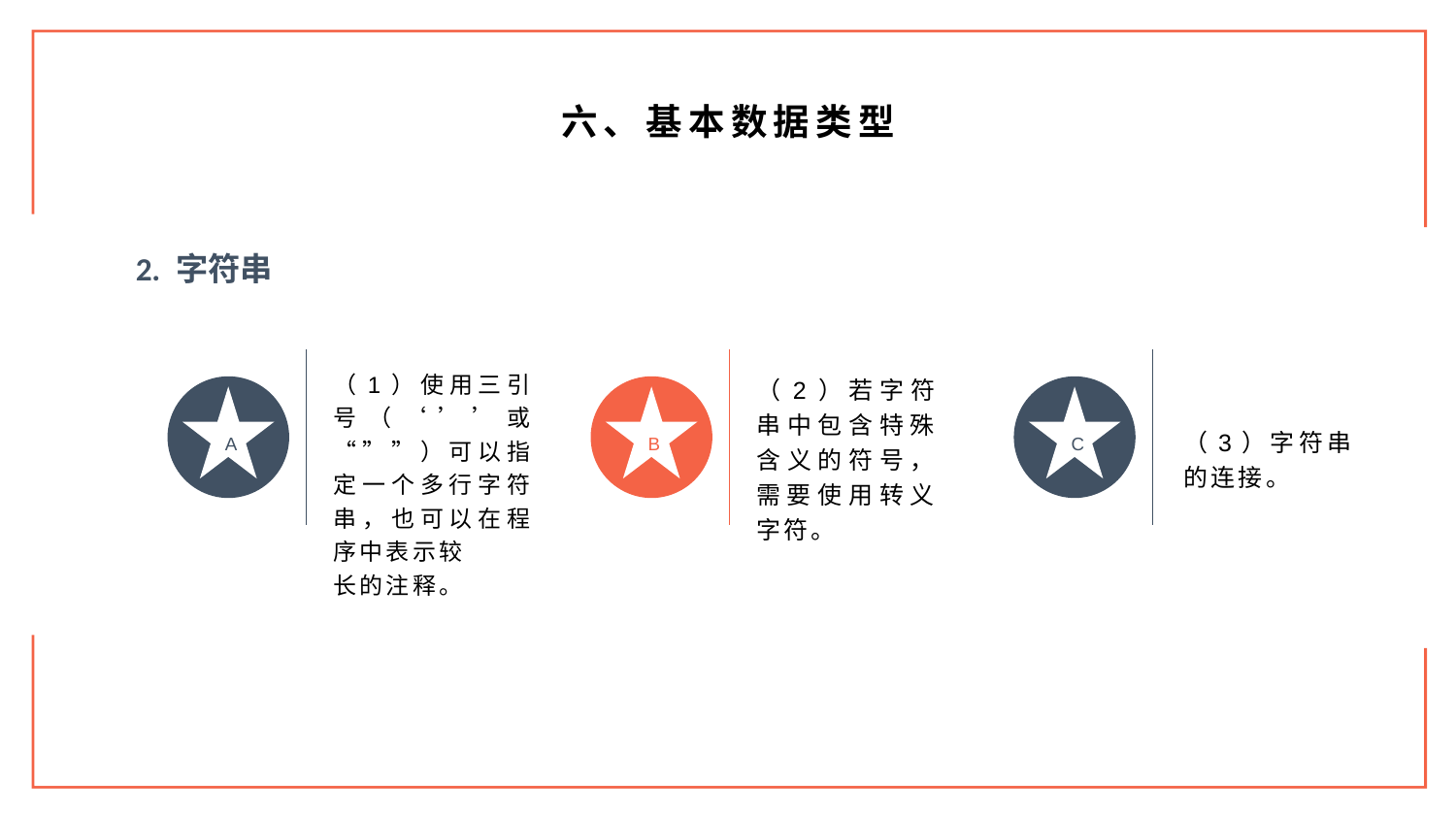

六、基本数据类型
2. 字符串
（1）使用三引号（‘’’或“””）可以指定一个多行字符串，也可以在程序中表示较
长的注释。
（2）若字符串中包含特殊含义的符号，需要使用转义字符。

（3）字符串的连接。
A
B
C